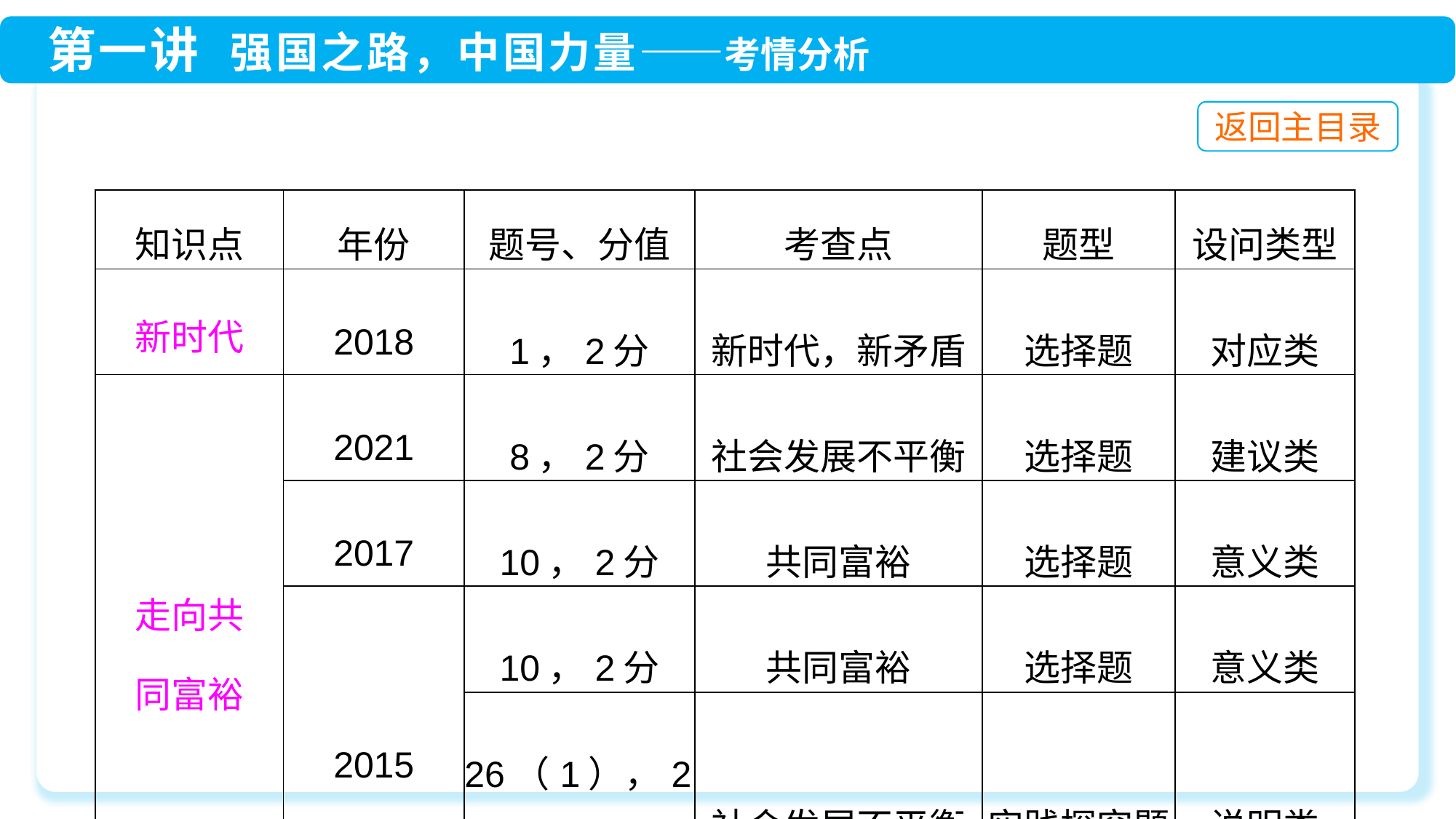

| 知识点 | 年份 | 题号、分值 | 考查点 | 题型 | 设问类型 |
| --- | --- | --- | --- | --- | --- |
| 新时代 | 2018 | 1，2分 | 新时代，新矛盾 | 选择题 | 对应类 |
| 走向共 同富裕 | 2021 | 8，2分 | 社会发展不平衡 | 选择题 | 建议类 |
|  | 2017 | 10，2分 | 共同富裕 | 选择题 | 意义类 |
|  | 2015 | 10，2分 | 共同富裕 | 选择题 | 意义类 |
|  |  | 26（1），2分 | 社会发展不平衡 | 实践探究题 | 说明类 |